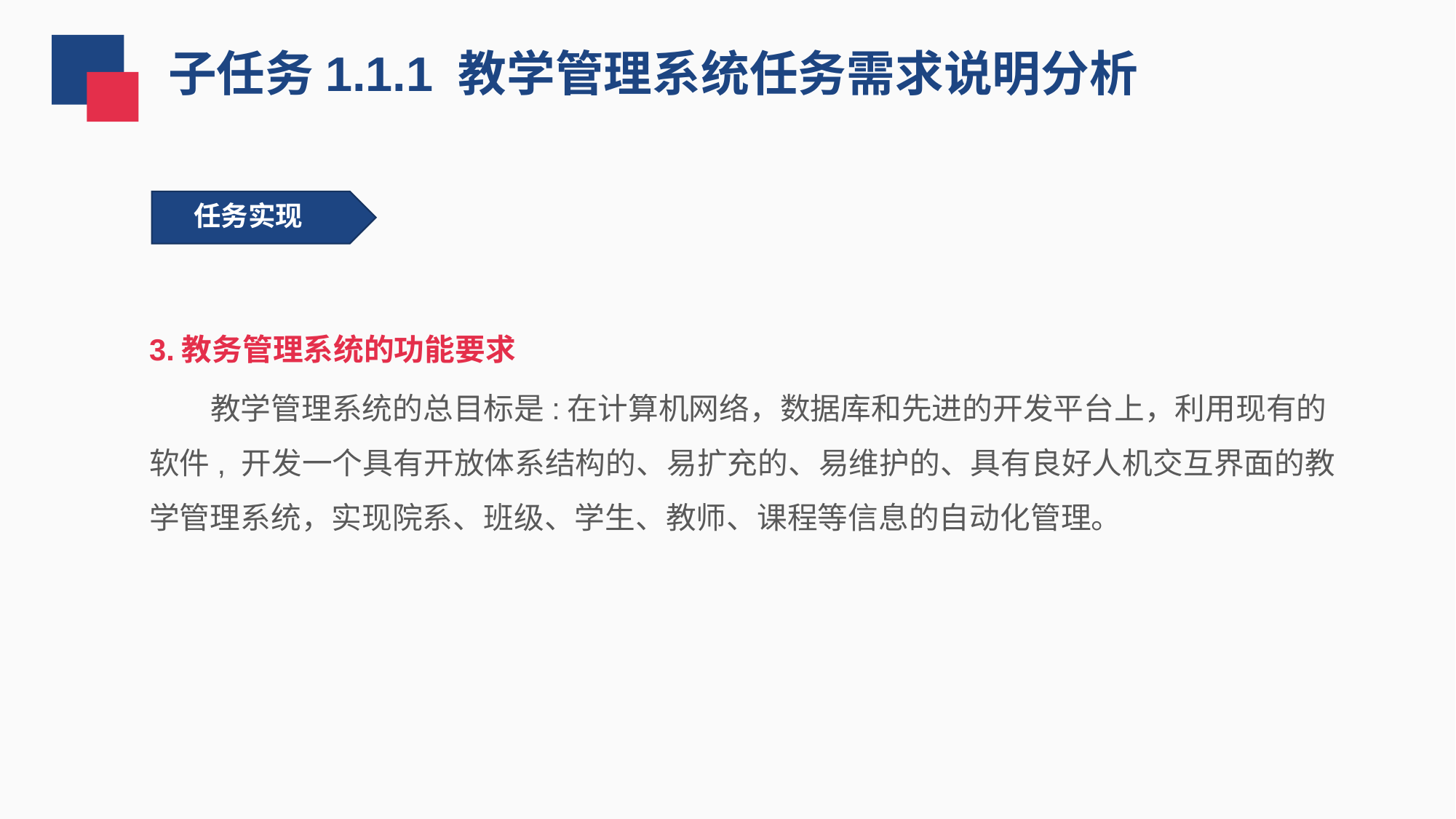

子任务1.1.1 教学管理系统任务需求说明分析

任务实现
    任务实现
3.教务管理系统的功能要求
        教学管理系统的总目标是:在计算机网络，数据库和先进的开发平台上，利用现有的软件, 开发一个具有开放体系结构的、易扩充的、易维护的、具有良好人机交互界面的教学管理系统，实现院系、班级、学生、教师、课程等信息的自动化管理。